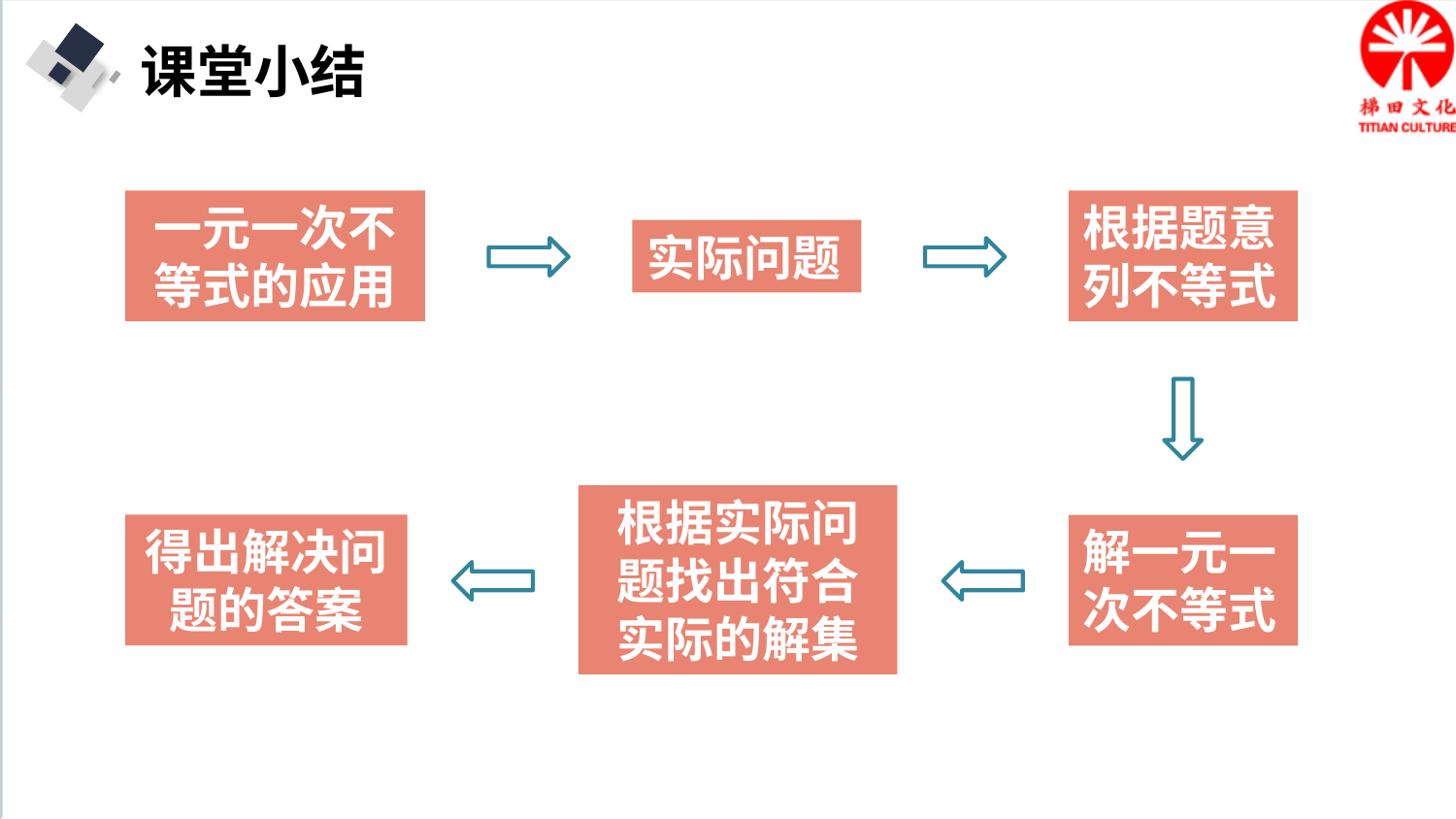

课堂小结
一元一次不等式的应用
根据题意列不等式
实际问题

根据实际问题找出符合实际的解集
得出解决问题的答案
解一元一次不等式